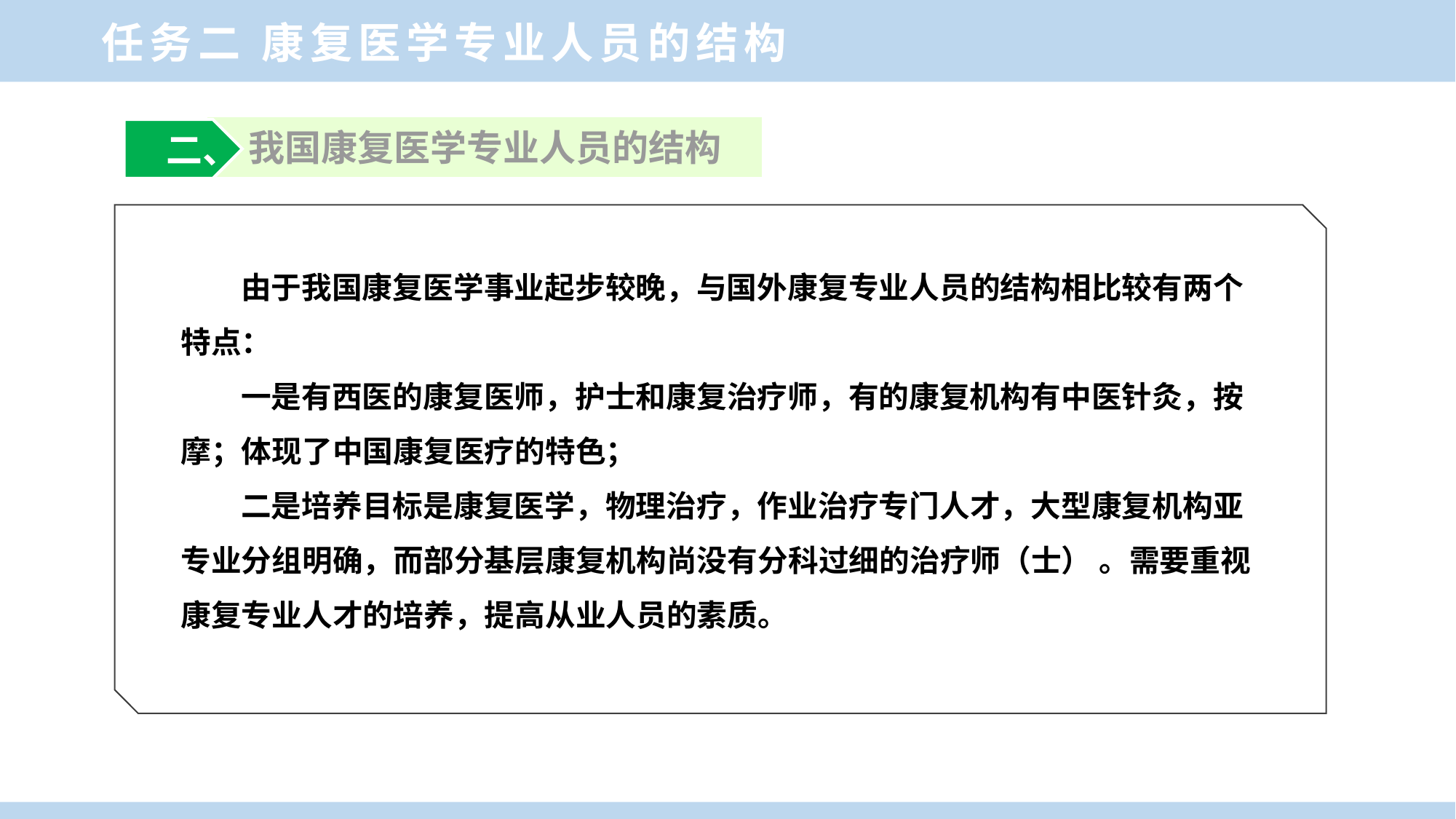

任务二 康复医学专业人员的结构
我国康复医学专业人员的结构
 二、

由于我国康复医学事业起步较晚，与国外康复专业人员的结构相比较有两个特点：
一是有西医的康复医师，护士和康复治疗师，有的康复机构有中医针灸，按摩；体现了中国康复医疗的特色；
二是培养目标是康复医学，物理治疗，作业治疗专门人才，大型康复机构亚专业分组明确，而部分基层康复机构尚没有分科过细的治疗师（士） 。需要重视康复专业人才的培养，提高从业人员的素质。